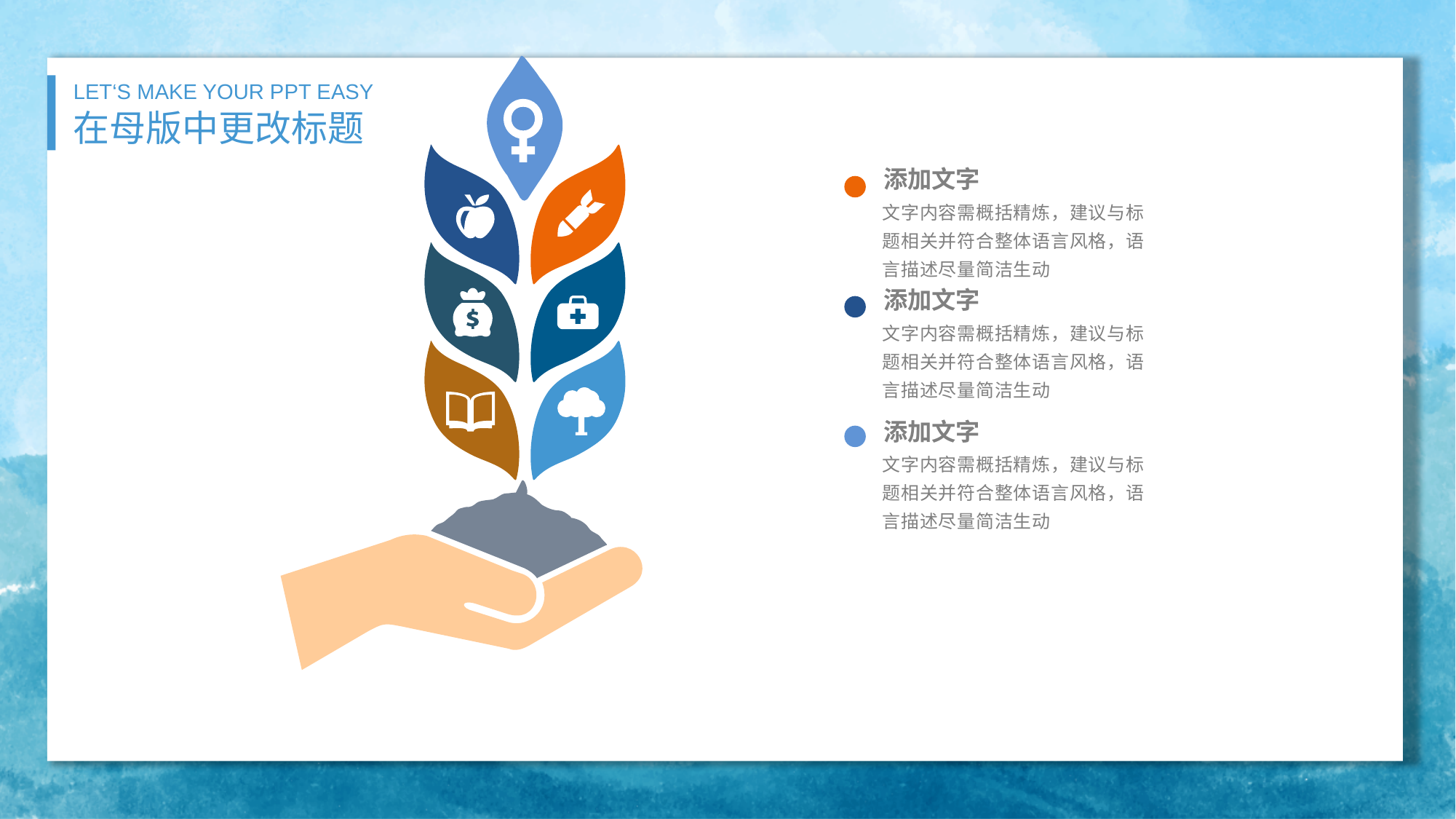

添加文字

文字内容需概括精炼，建议与标题相关并符合整体语言风格，语言描述尽量简洁生动

添加文字

文字内容需概括精炼，建议与标题相关并符合整体语言风格，语言描述尽量简洁生动

添加文字

文字内容需概括精炼，建议与标题相关并符合整体语言风格，语言描述尽量简洁生动